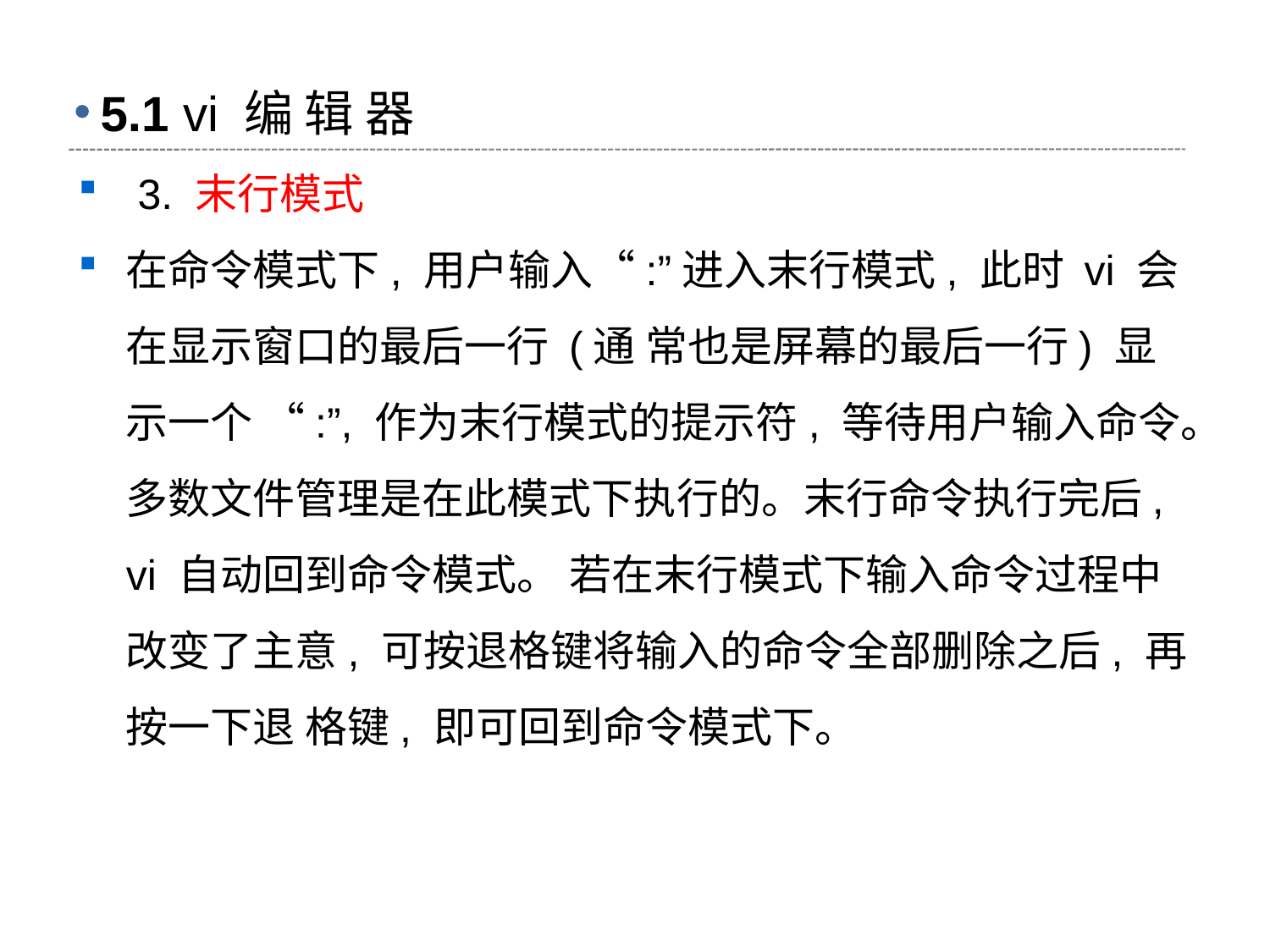

# 5.1 vi 编 辑 器
 3. 末行模式
在命令模式下, 用户输入“:”进入末行模式, 此时 vi 会在显示窗口的最后一行 (通 常也是屏幕的最后一行) 显示一个 “:”, 作为末行模式的提示符, 等待用户输入命令。多数文件管理是在此模式下执行的。末行命令执行完后, vi 自动回到命令模式。 若在末行模式下输入命令过程中改变了主意, 可按退格键将输入的命令全部删除之后, 再按一下退 格键, 即可回到命令模式下。